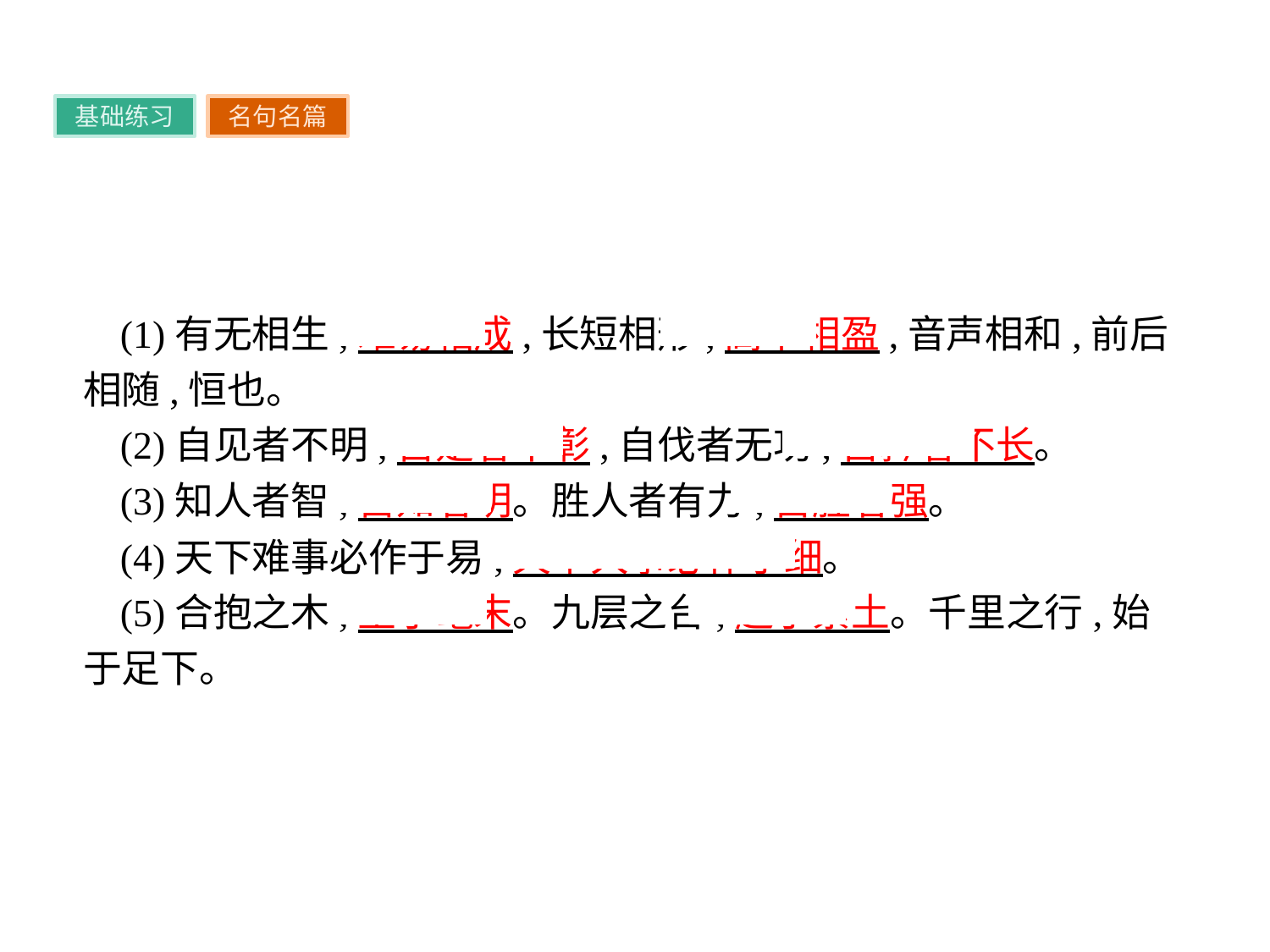

基础练习
名句名篇
(1)有无相生,难易相成,长短相形,高下相盈,音声相和,前后相随,恒也。
(2)自见者不明,自是者不彰,自伐者无功,自矜者不长。
(3)知人者智,自知者明。胜人者有力,自胜者强。
(4)天下难事必作于易,天下大事必作于细。
(5)合抱之木,生于毫末。九层之台,起于累土。千里之行,始于足下。